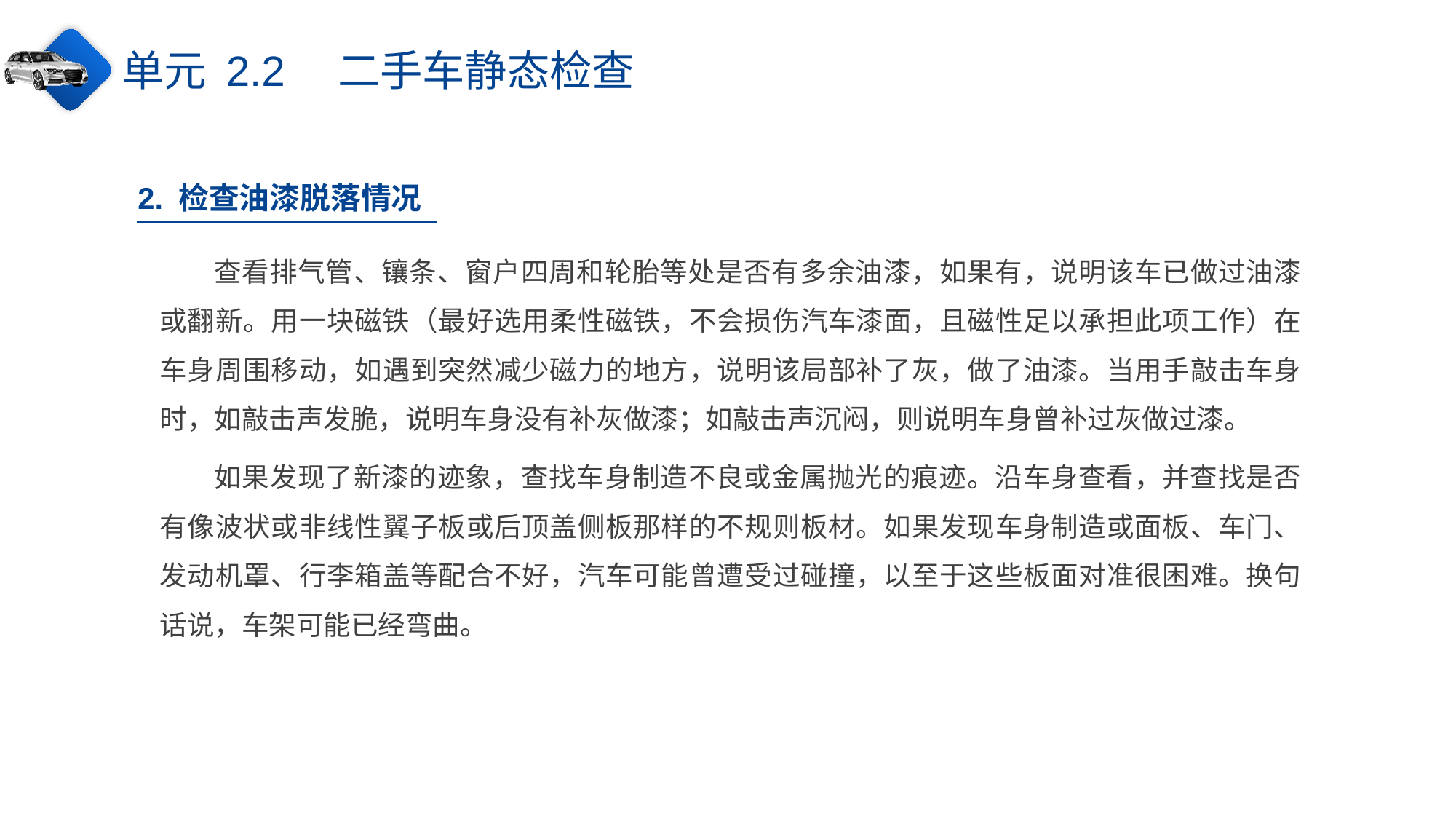

单元 2.2　二手车静态检查
2. 检查油漆脱落情况
查看排气管、镶条、窗户四周和轮胎等处是否有多余油漆，如果有，说明该车已做过油漆或翻新。用一块磁铁（最好选用柔性磁铁，不会损伤汽车漆面，且磁性足以承担此项工作）在车身周围移动，如遇到突然减少磁力的地方，说明该局部补了灰，做了油漆。当用手敲击车身时，如敲击声发脆，说明车身没有补灰做漆；如敲击声沉闷，则说明车身曾补过灰做过漆。
如果发现了新漆的迹象，查找车身制造不良或金属抛光的痕迹。沿车身查看，并查找是否有像波状或非线性翼子板或后顶盖侧板那样的不规则板材。如果发现车身制造或面板、车门、发动机罩、行李箱盖等配合不好，汽车可能曾遭受过碰撞，以至于这些板面对准很困难。换句话说，车架可能已经弯曲。